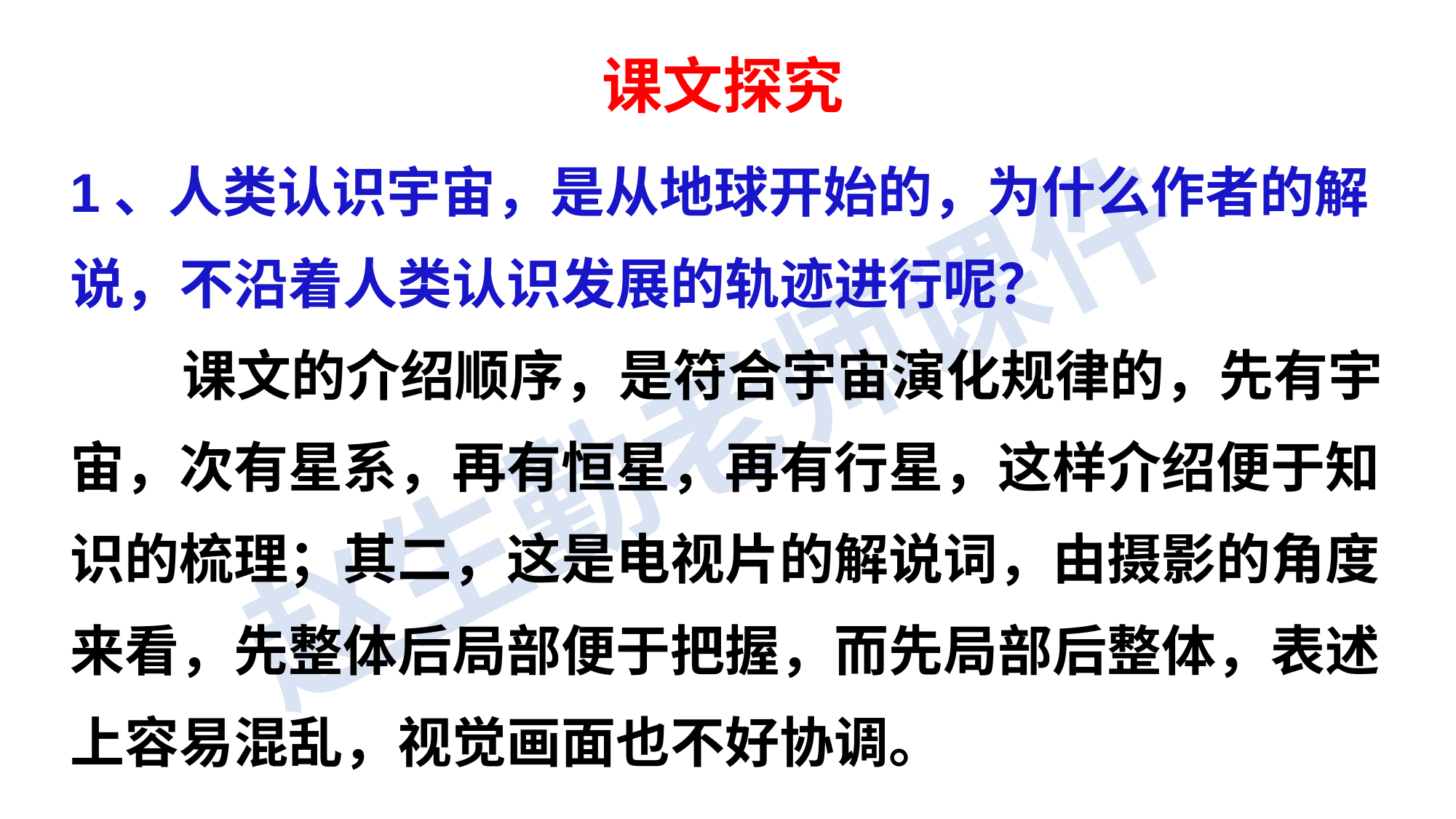

课文探究
1、人类认识宇宙，是从地球开始的，为什么作者的解说，不沿着人类认识发展的轨迹进行呢？
        课文的介绍顺序，是符合宇宙演化规律的，先有宇宙，次有星系，再有恒星，再有行星，这样介绍便于知识的梳理；其二，这是电视片的解说词，由摄影的角度来看，先整体后局部便于把握，而先局部后整体，表述上容易混乱，视觉画面也不好协调。